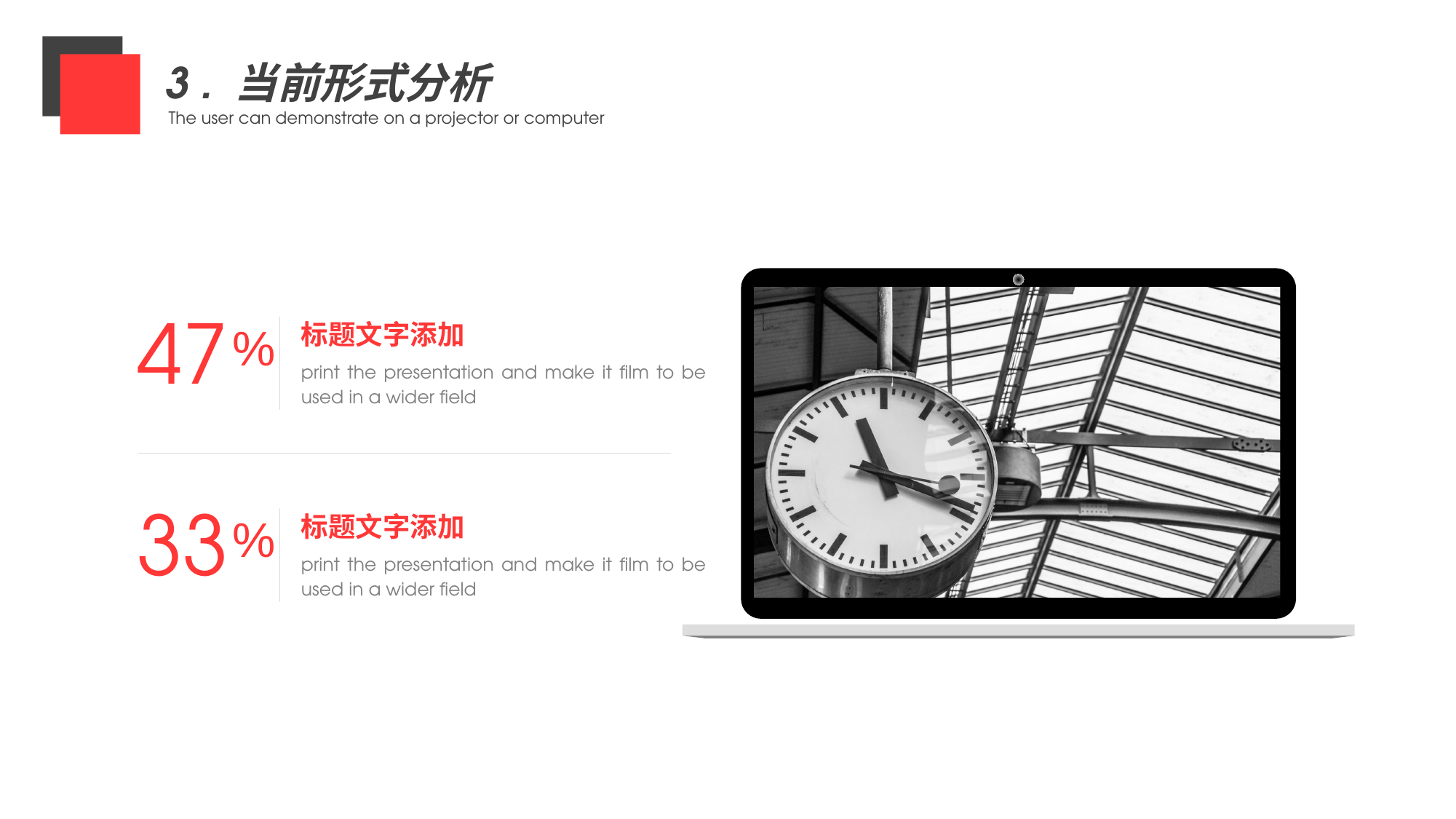

3 . 当前形式分析
The user can demonstrate on a projector or computer

47
%
标题文字添加
print the presentation and make it film to be used in a wider field
33
%
标题文字添加
print the presentation and make it film to be used in a wider field